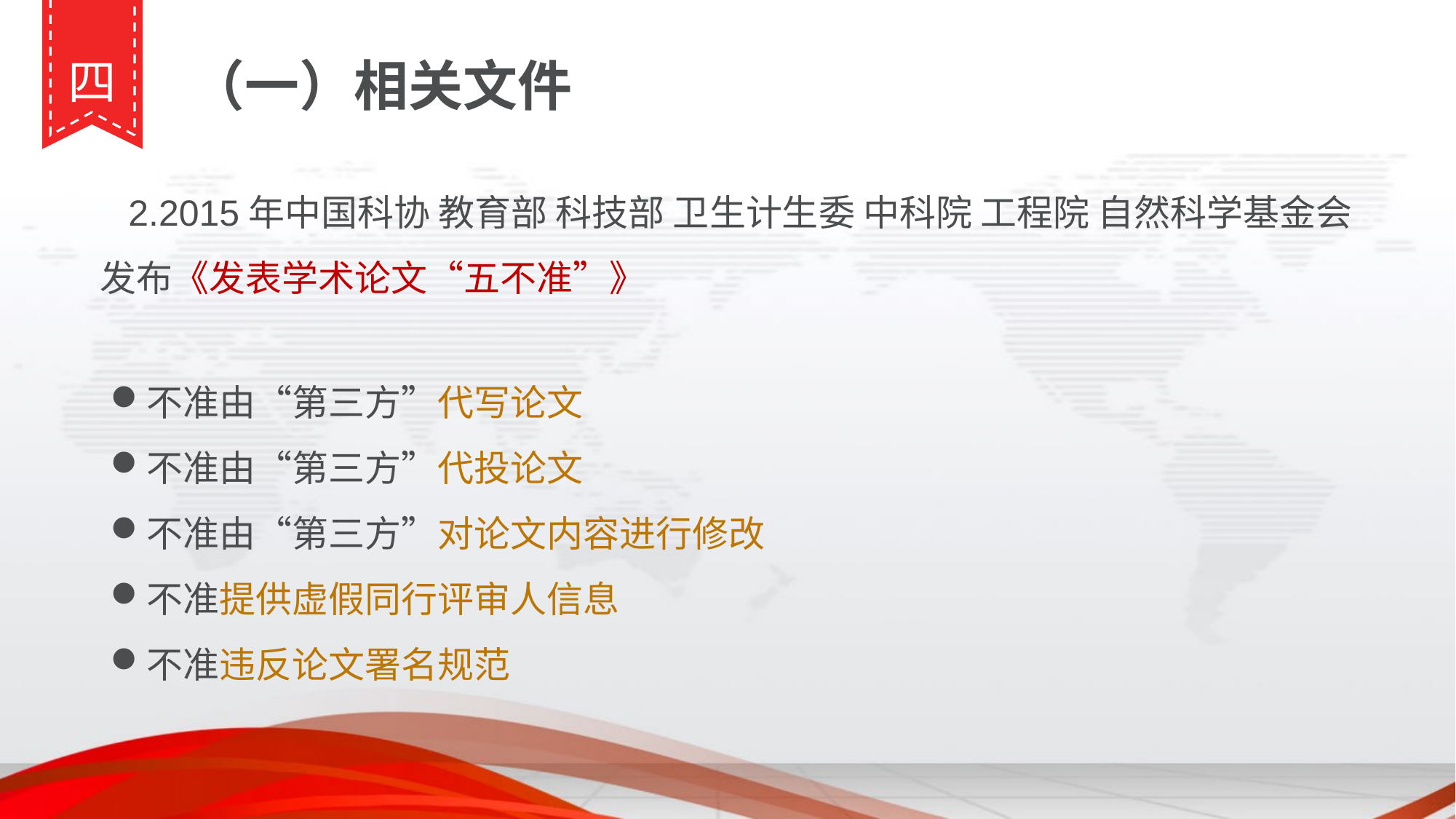

四
（一）相关文件
2.2015年中国科协 教育部 科技部 卫生计生委 中科院 工程院 自然科学基金会
发布《发表学术论文“五不准”》
不准由“第三方”代写论文
不准由“第三方”代投论文
不准由“第三方”对论文内容进行修改
不准提供虚假同行评审人信息
不准违反论文署名规范